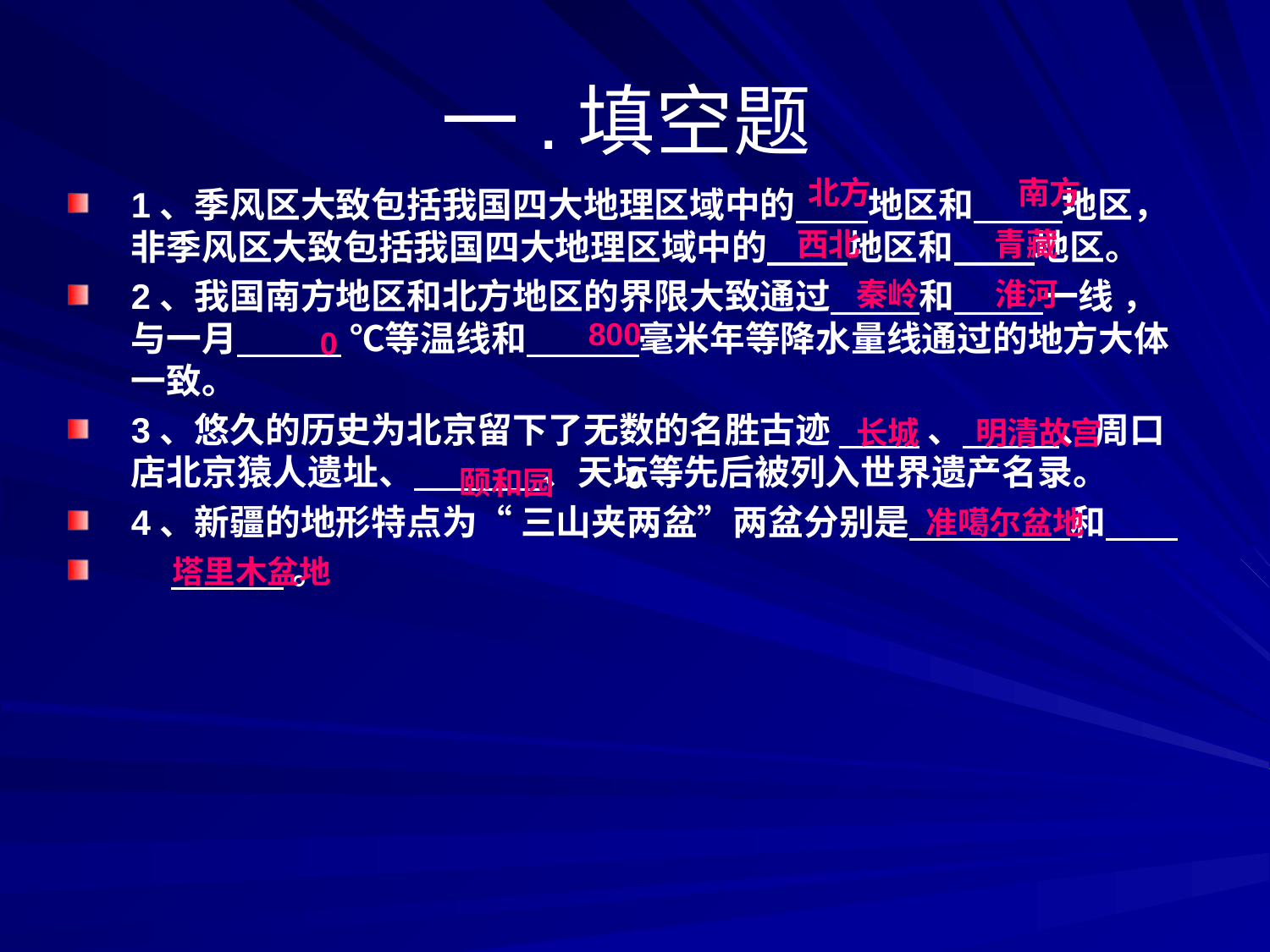

# 一.填空题
北方
南方
1、季风区大致包括我国四大地理区域中的         地区和           地区，非季风区大致包括我国四大地理区域中的          地区和          地区。
2、我国南方地区和北方地区的界限大致通过           和           一线 ，与一月              ℃等温线和              毫米年等降水量线通过的地方大体一致。
3、悠久的历史为北京留下了无数的名胜古迹            、            、周口店北京猿人遗址、                、天坛等先后被列入世界遗产名录。
4、新疆的地形特点为“ 三山夹两盆”两盆分别是                    和
                   。

西北
青藏
秦岭
淮河
800
0
长城
明清故宫
0
0
颐和园
准噶尔盆地
塔里木盆地